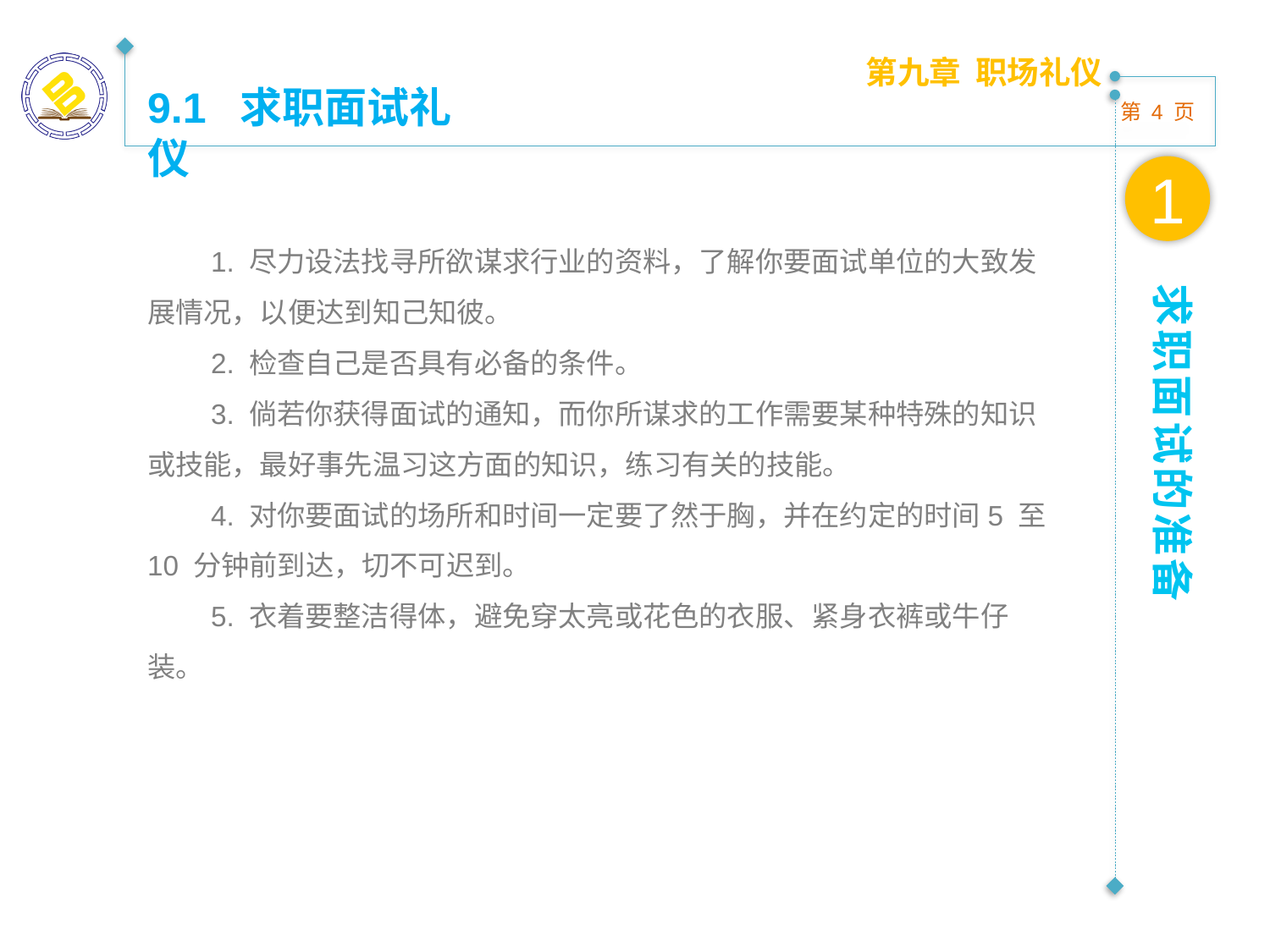

第九章  职场礼仪
9.1  求职面试礼仪
1
1. 尽力设法找寻所欲谋求行业的资料，了解你要面试单位的大致发展情况，以便达到知己知彼。
2. 检查自己是否具有必备的条件。
3. 倘若你获得面试的通知，而你所谋求的工作需要某种特殊的知识或技能，最好事先温习这方面的知识，练习有关的技能。
4. 对你要面试的场所和时间一定要了然于胸，并在约定的时间5 至10 分钟前到达，切不可迟到。
5. 衣着要整洁得体，避免穿太亮或花色的衣服、紧身衣裤或牛仔装。

求职面试的准备